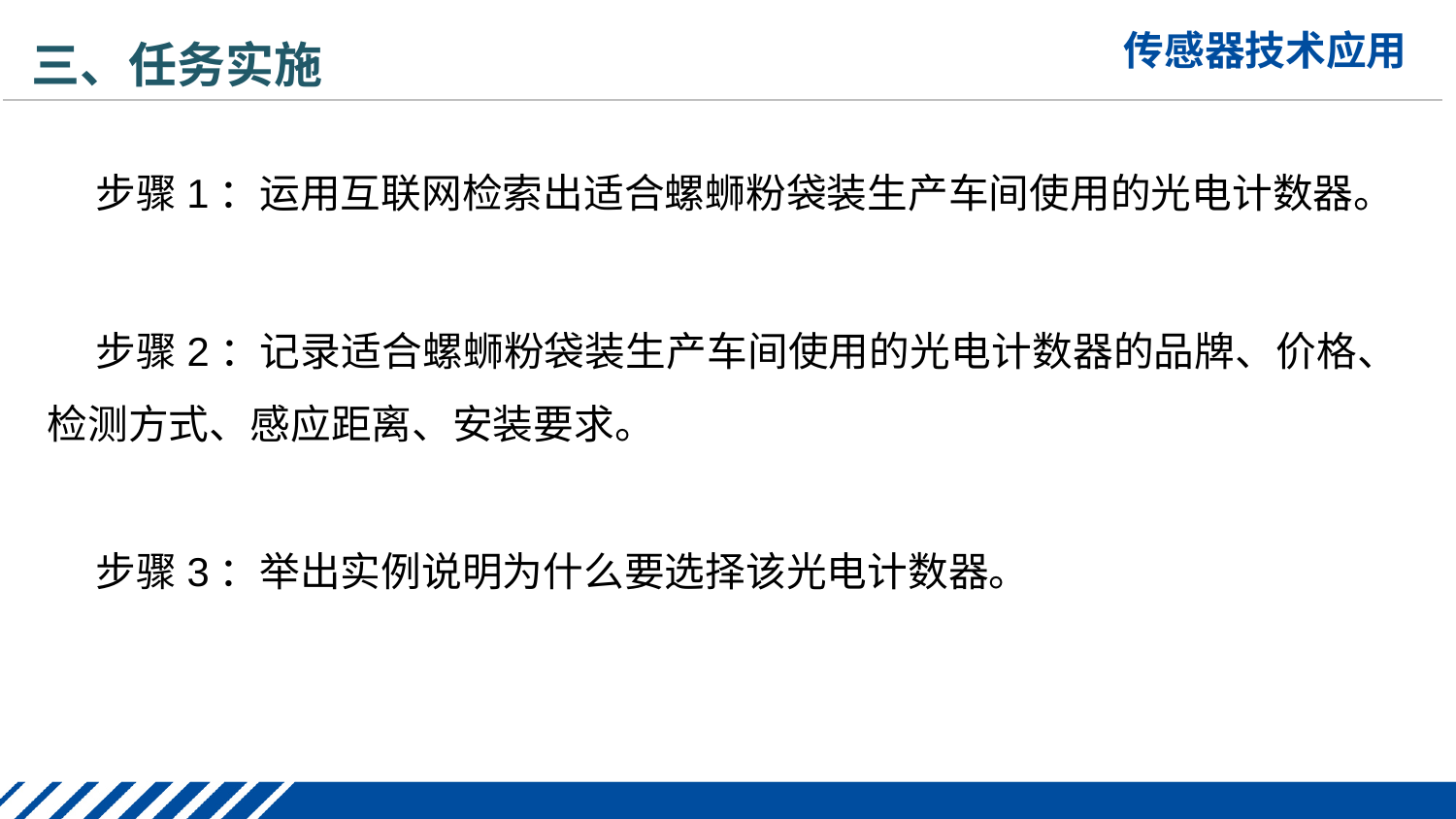

三、任务实施
步骤1：运用互联网检索出适合螺蛳粉袋装生产车间使用的光电计数器。
步骤2：记录适合螺蛳粉袋装生产车间使用的光电计数器的品牌、价格、检测方式、感应距离、安装要求。
步骤3：举出实例说明为什么要选择该光电计数器。